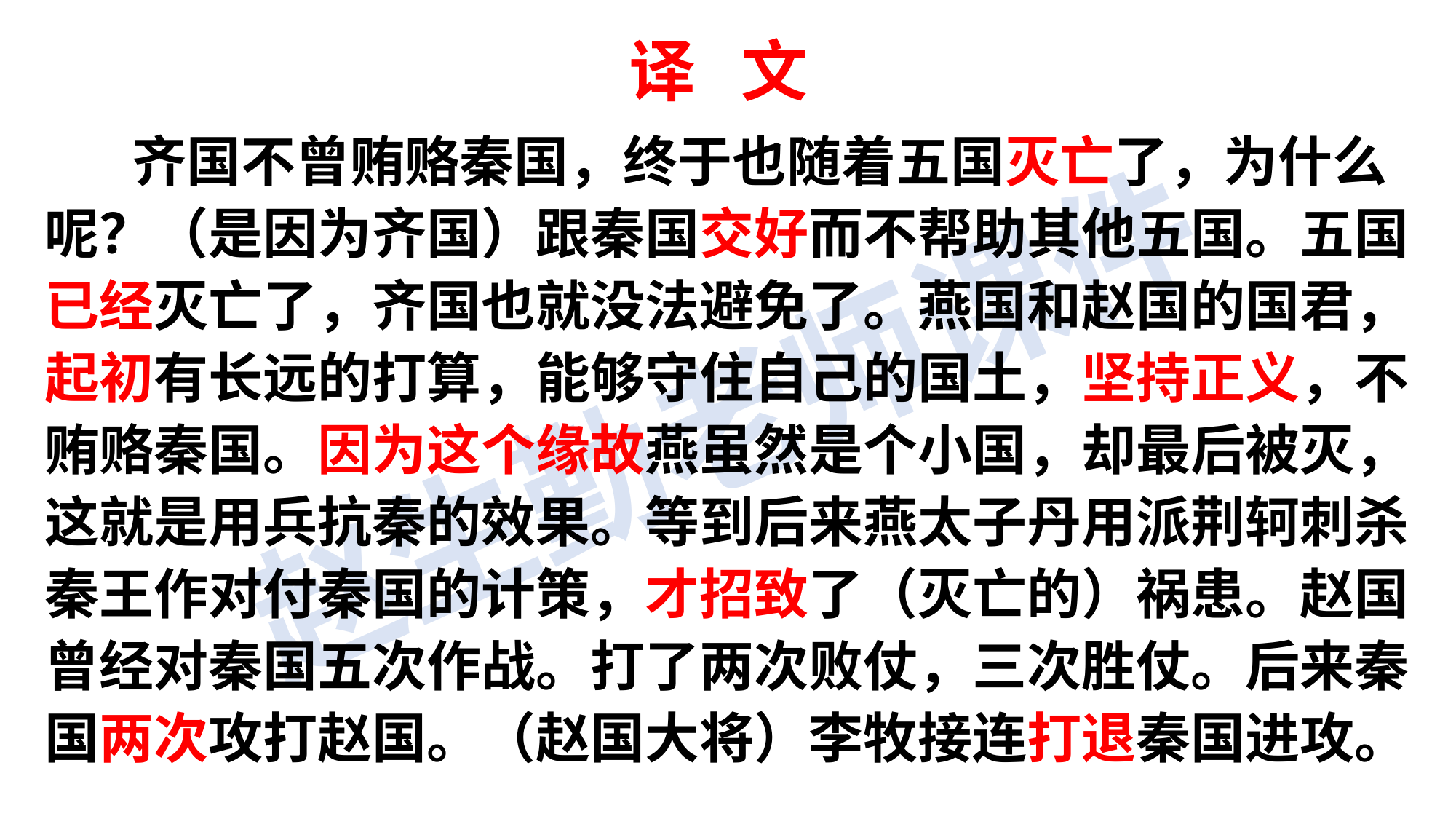

译   文
      齐国不曾贿赂秦国，终于也随着五国灭亡了，为什么呢？（是因为齐国）跟秦国交好而不帮助其他五国。五国已经灭亡了，齐国也就没法避免了。燕国和赵国的国君，起初有长远的打算，能够守住自己的国土，坚持正义，不贿赂秦国。因为这个缘故燕虽然是个小国，却最后被灭，这就是用兵抗秦的效果。等到后来燕太子丹用派荆轲刺杀秦王作对付秦国的计策，才招致了（灭亡的）祸患。赵国曾经对秦国五次作战。打了两次败仗，三次胜仗。后来秦国两次攻打赵国。（赵国大将）李牧接连打退秦国进攻。